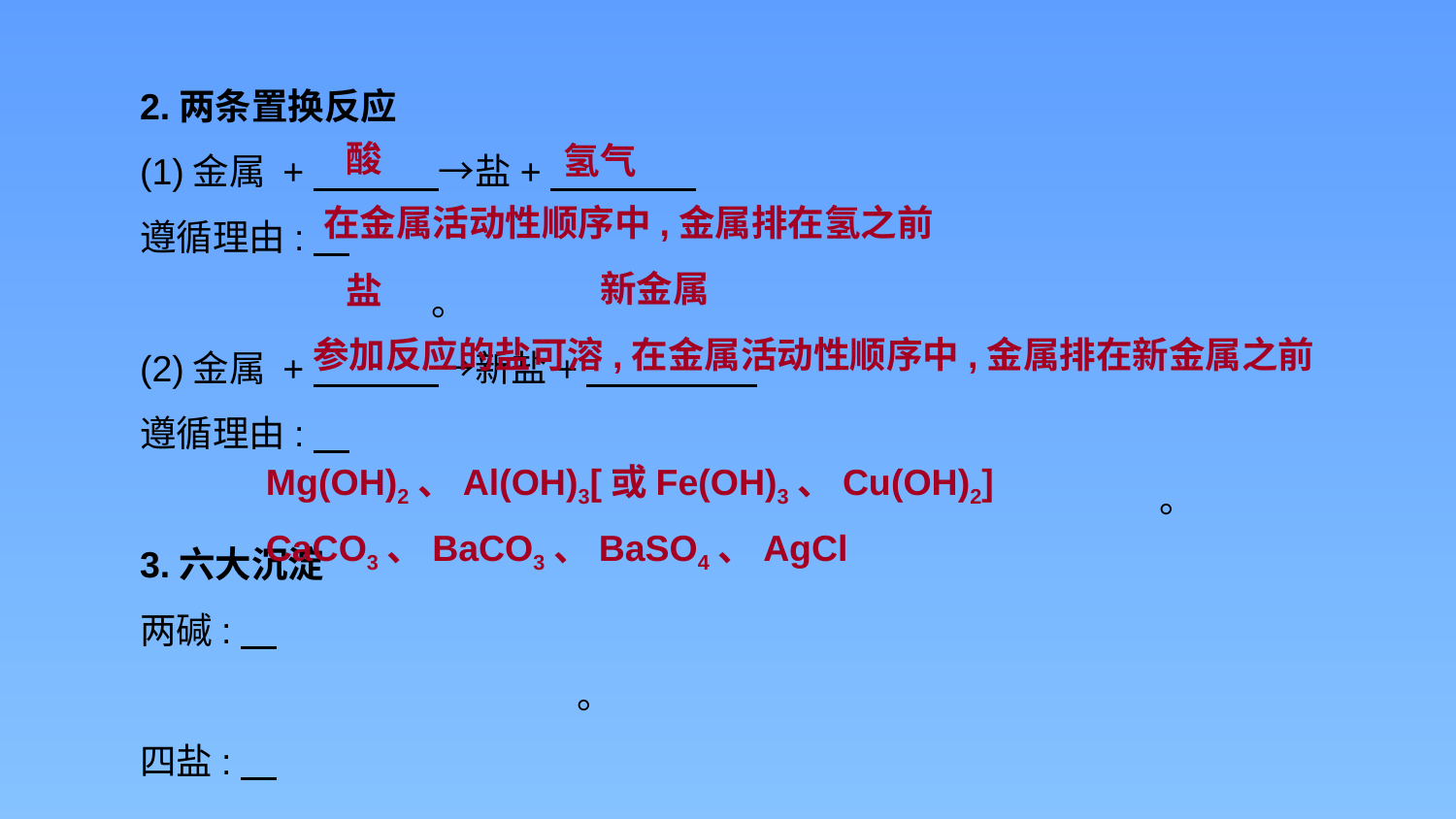

2.两条置换反应
(1)金属 +　　  　→盐+
遵循理由:　									。
(2)金属 +　　　  →新盐+
遵循理由:　														。
3.六大沉淀
两碱:　											。
四盐:　									。
酸
氢气
在金属活动性顺序中,金属排在氢之前
新金属
盐
参加反应的盐可溶,在金属活动性顺序中,金属排在新金属之前
Mg(OH)2、Al(OH)3[或Fe(OH)3、Cu(OH)2]
CaCO3、BaCO3、BaSO4、AgCl